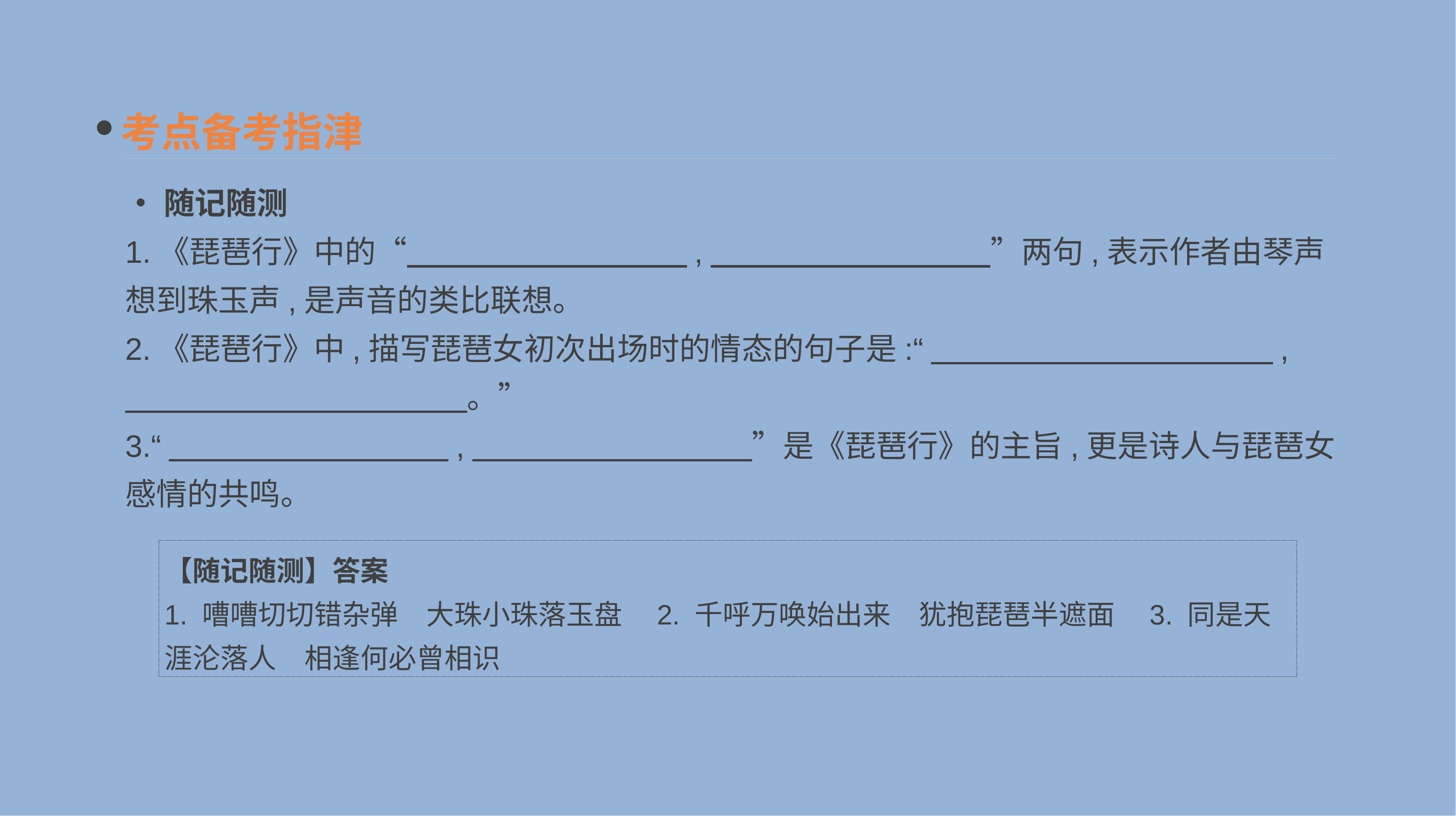

考点备考指津

•随记随测
1.《琵琶行》中的“　　　　　　　　　,　　　　　　　　　”两句,表示作者由琴声想到珠玉声,是声音的类比联想。
2.《琵琶行》中,描写琵琶女初次出场时的情态的句子是:“　　　　　　　　　　　,
　　　　　　　　　　　。”
3.“　　　　　　　　　,　　　　　　　　　”是《琵琶行》的主旨,更是诗人与琵琶女感情的共鸣。
【随记随测】答案
1. 嘈嘈切切错杂弹　大珠小珠落玉盘　2. 千呼万唤始出来　犹抱琵琶半遮面　3. 同是天涯沦落人　相逢何必曾相识